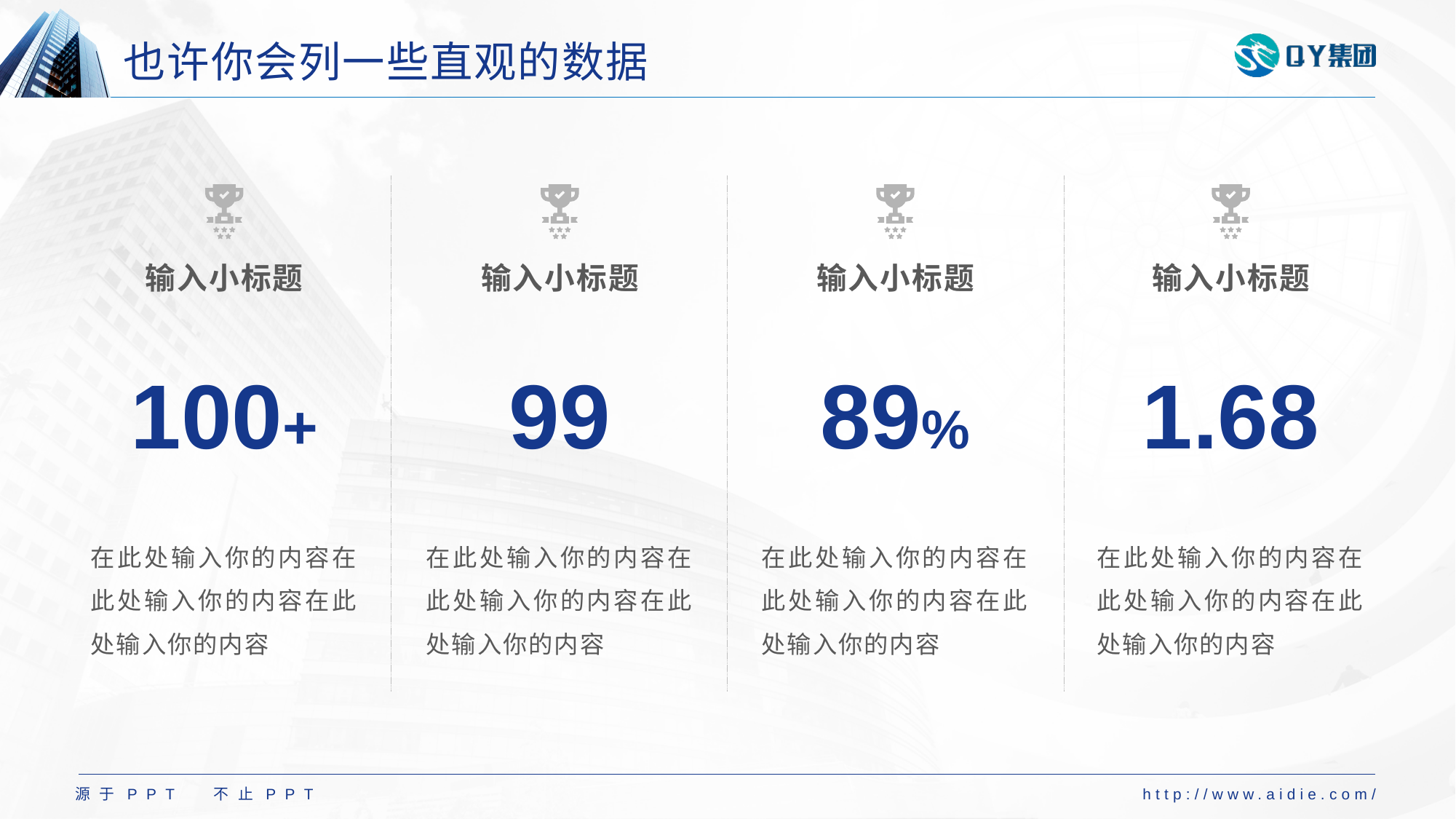

# 也许你会列一些直观的数据

输入小标题
100+
在此处输入你的内容在此处输入你的内容在此处输入你的内容

输入小标题
99
在此处输入你的内容在此处输入你的内容在此处输入你的内容

输入小标题
89%
在此处输入你的内容在此处输入你的内容在此处输入你的内容

输入小标题
1.68
在此处输入你的内容在此处输入你的内容在此处输入你的内容